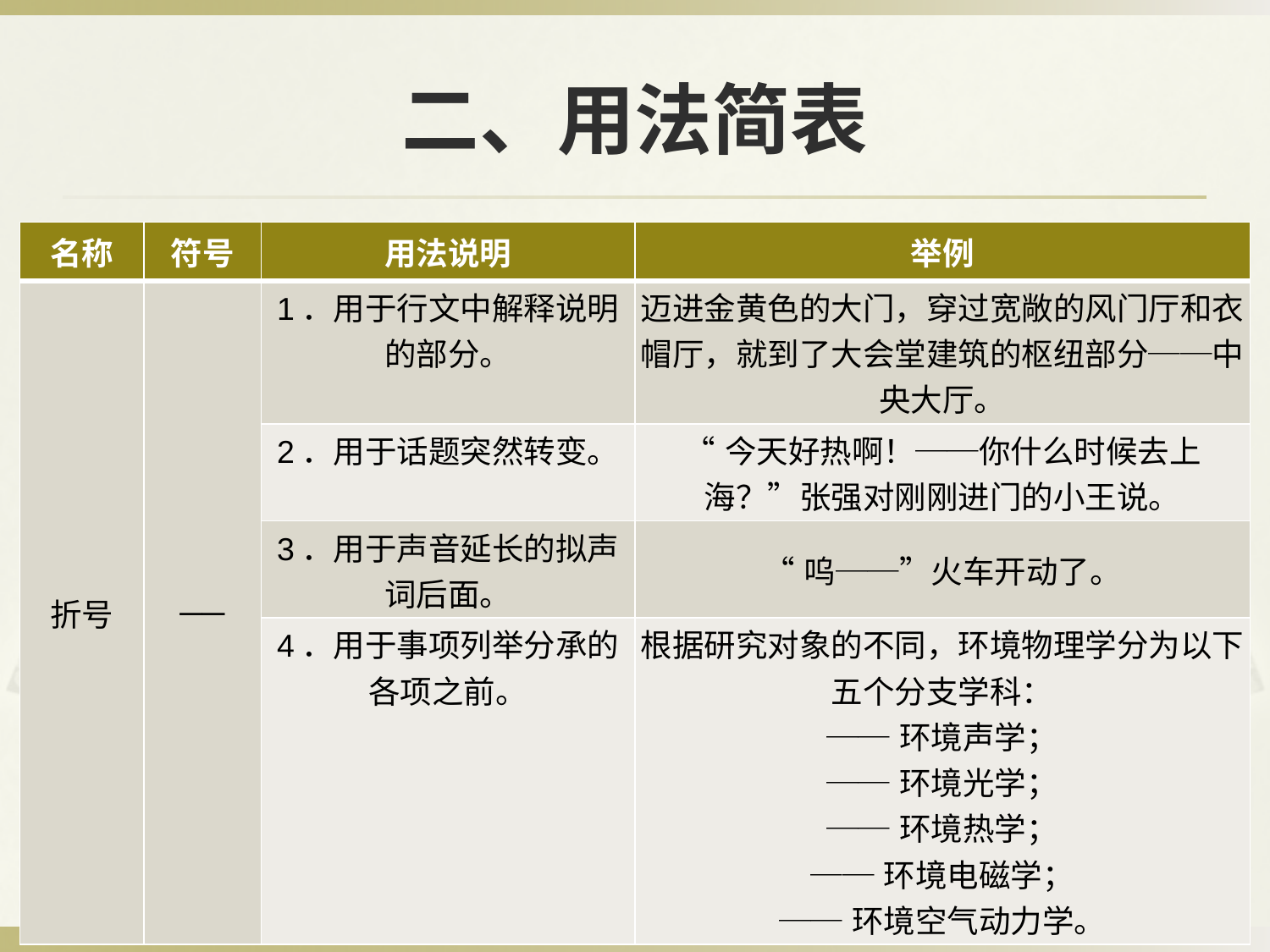

# 二、用法简表
| 名称 | 符号 | 用法说明 | 举例 |
| --- | --- | --- | --- |
| 折号 | ── | 1．用于行文中解释说明的部分。 | 迈进金黄色的大门，穿过宽敞的风门厅和衣帽厅，就到了大会堂建筑的枢纽部分──中央大厅。 |
|  |  | 2．用于话题突然转变。 | “今天好热啊！──你什么时候去上海？”张强对刚刚进门的小王说。 |
|  |  | 3．用于声音延长的拟声词后面。 | “呜──”火车开动了。 |
|  |  | 4．用于事项列举分承的各项之前。 | 根据研究对象的不同，环境物理学分为以下五个分支学科： ──环境声学； ──环境光学； ──环境热学； ──环境电磁学； ──环境空气动力学。 |